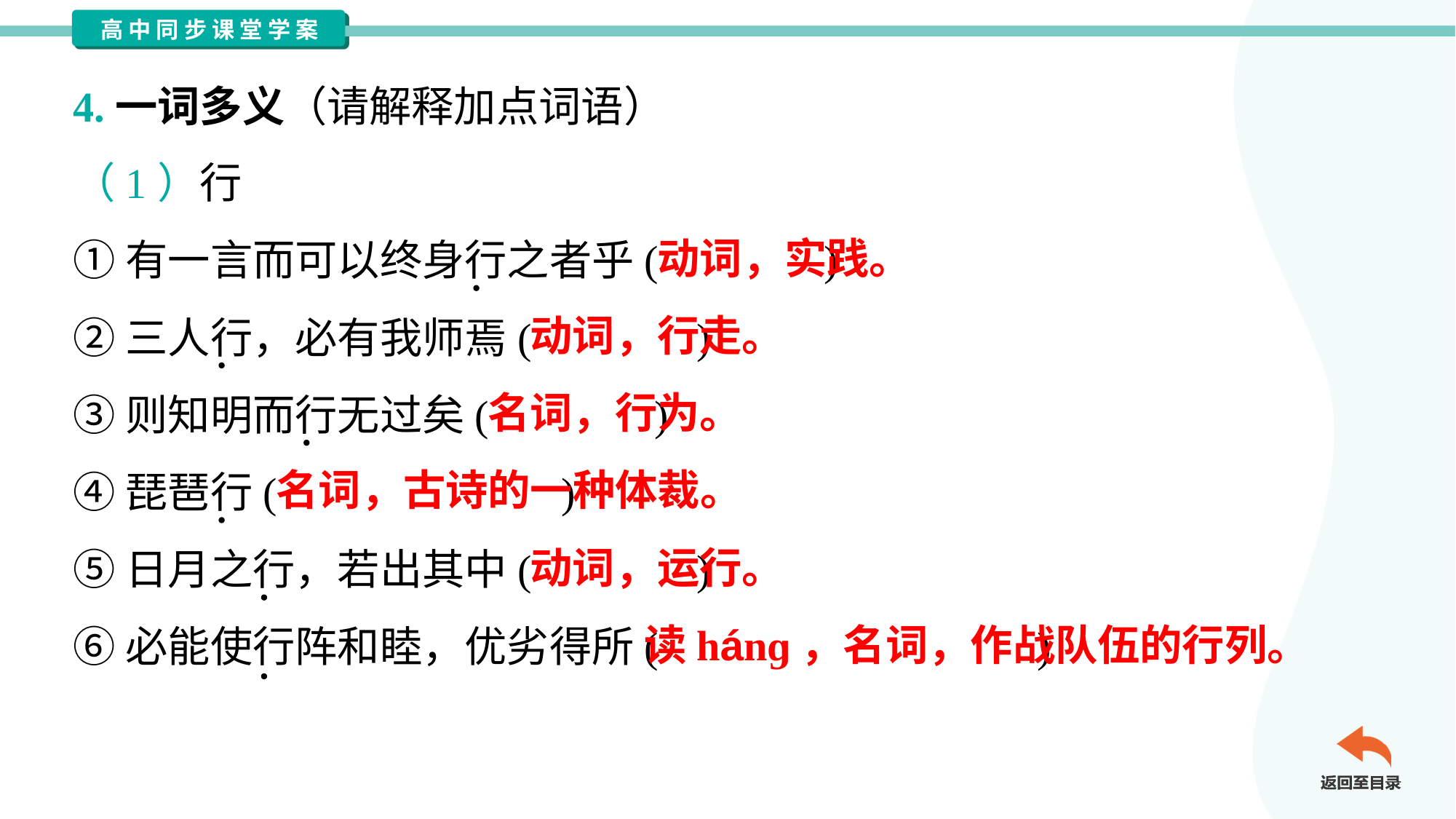

4.一词多义（请解释加点词语）
（1）行
①有一言而可以终身行之者乎(              )
②三人行，必有我师焉(              )
③则知明而行无过矣(              )
④琵琶行(                        )
⑤日月之行，若出其中(              )
⑥必能使行阵和睦，优劣得所(                                )
动词，实践。
动词，行走。

名词，行为。

名词，古诗的一种体裁。

动词，运行。

读hánɡ，名词，作战队伍的行列。